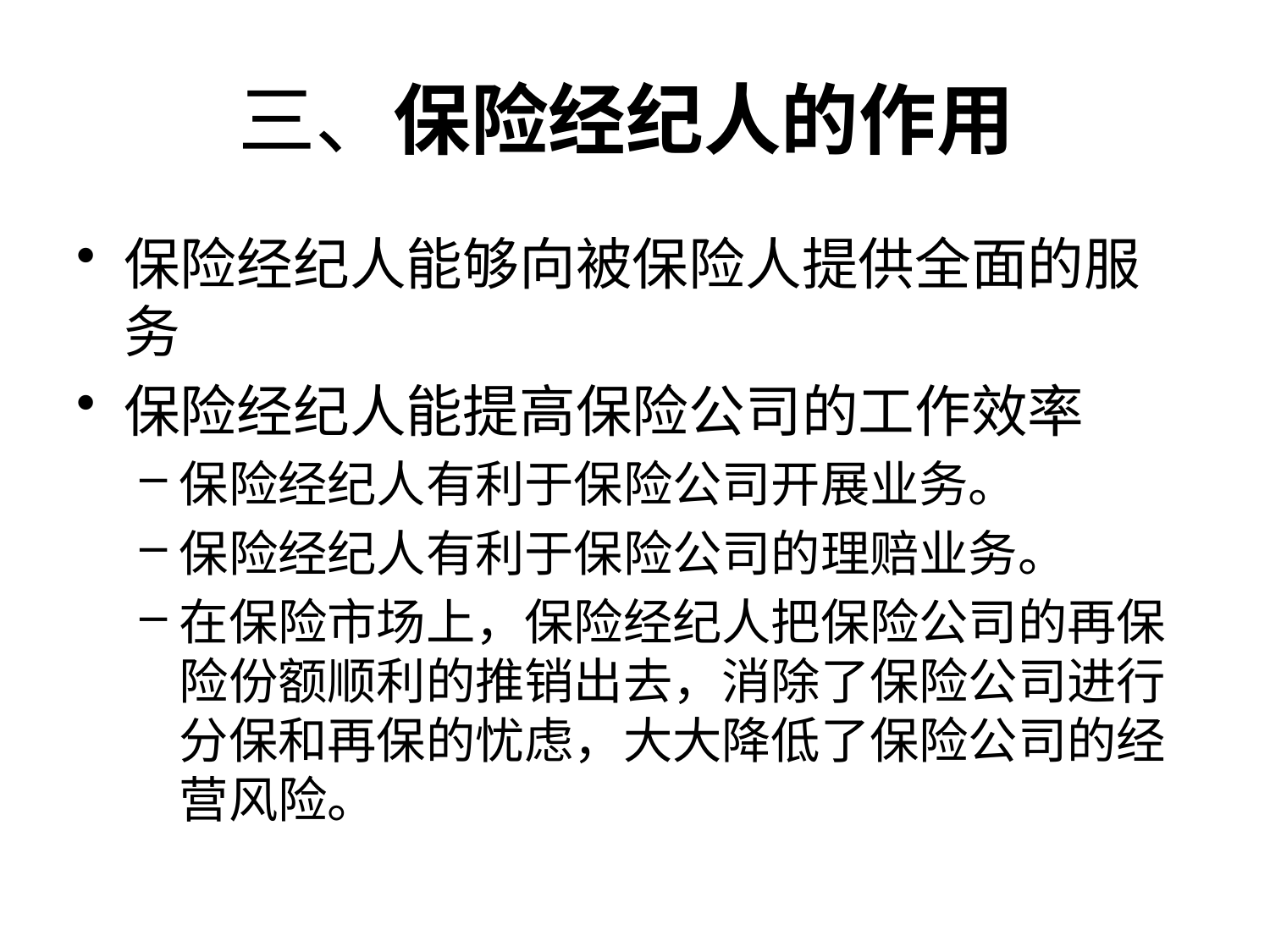

# 三、保险经纪人的作用
保险经纪人能够向被保险人提供全面的服务
保险经纪人能提高保险公司的工作效率
保险经纪人有利于保险公司开展业务。
保险经纪人有利于保险公司的理赔业务。
在保险市场上，保险经纪人把保险公司的再保险份额顺利的推销出去，消除了保险公司进行分保和再保的忧虑，大大降低了保险公司的经营风险。